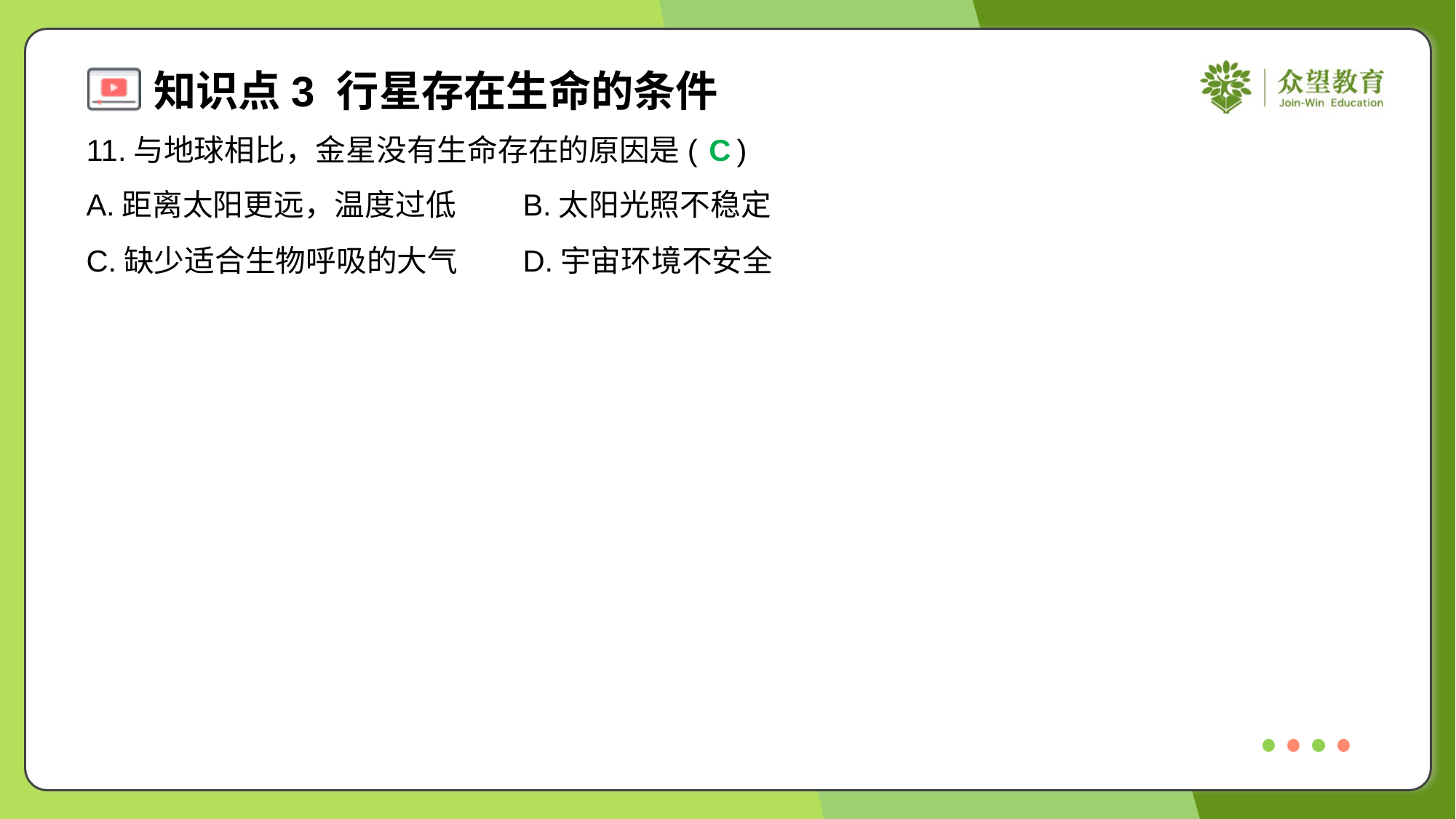

11.与地球相比，金星没有生命存在的原因是(     )
C
A.距离太阳更远，温度过低	B.太阳光照不稳定
C.缺少适合生物呼吸的大气	D.宇宙环境不安全